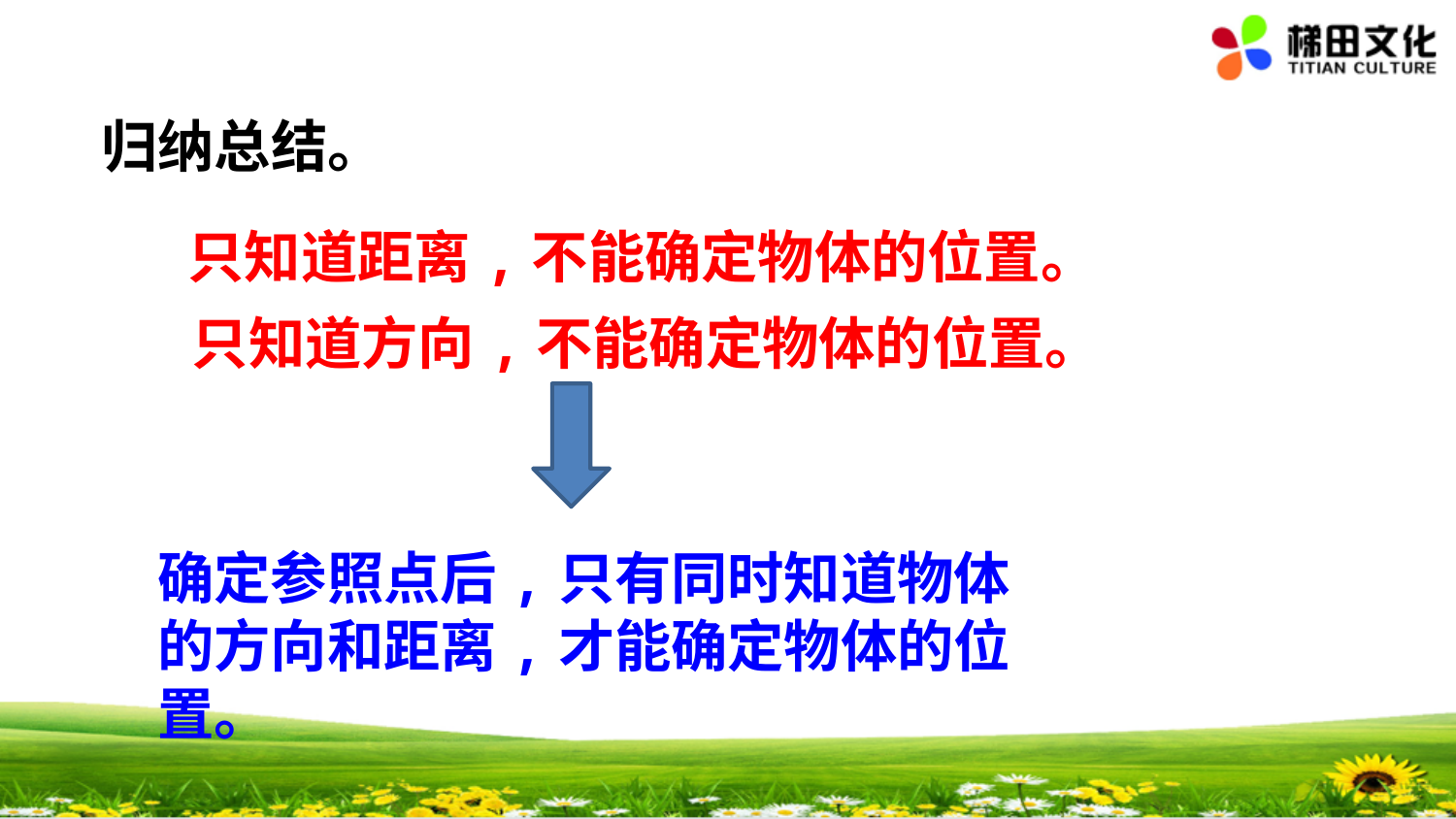

归纳总结。
只知道距离,不能确定物体的位置。
只知道方向,不能确定物体的位置。

确定参照点后,只有同时知道物体的方向和距离,才能确定物体的位置。